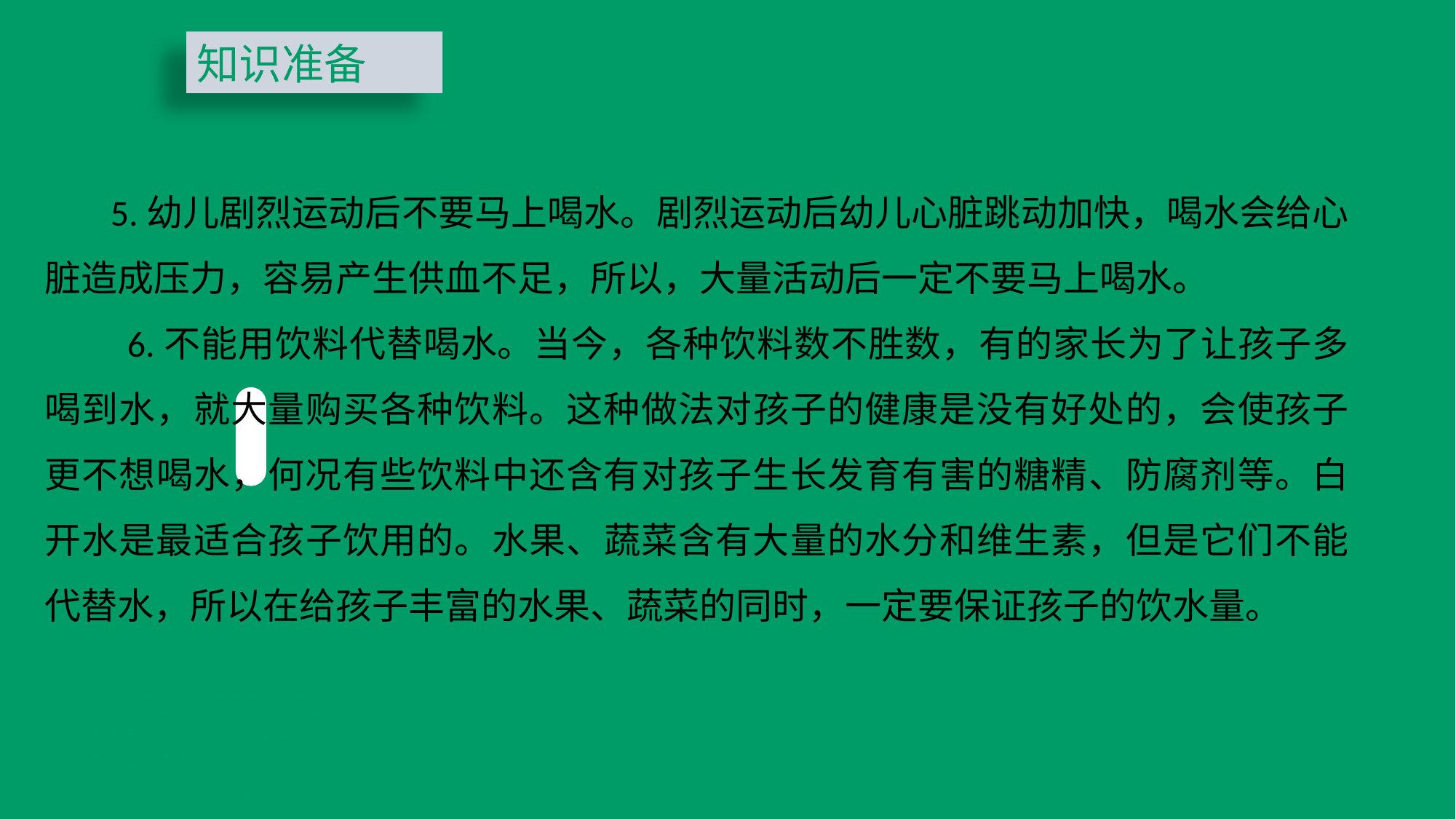

知识准备
        5.幼儿剧烈运动后不要马上喝水。剧烈运动后幼儿心脏跳动加快，喝水会给心脏造成压力，容易产生供血不足，所以，大量活动后一定不要马上喝水。
　　6.不能用饮料代替喝水。当今，各种饮料数不胜数，有的家长为了让孩子多喝到水，就大量购买各种饮料。这种做法对孩子的健康是没有好处的，会使孩子更不想喝水，何况有些饮料中还含有对孩子生长发育有害的糖精、防腐剂等。白开水是最适合孩子饮用的。水果、蔬菜含有大量的水分和维生素，但是它们不能代替水，所以在给孩子丰富的水果、蔬菜的同时，一定要保证孩子的饮水量。
01

03